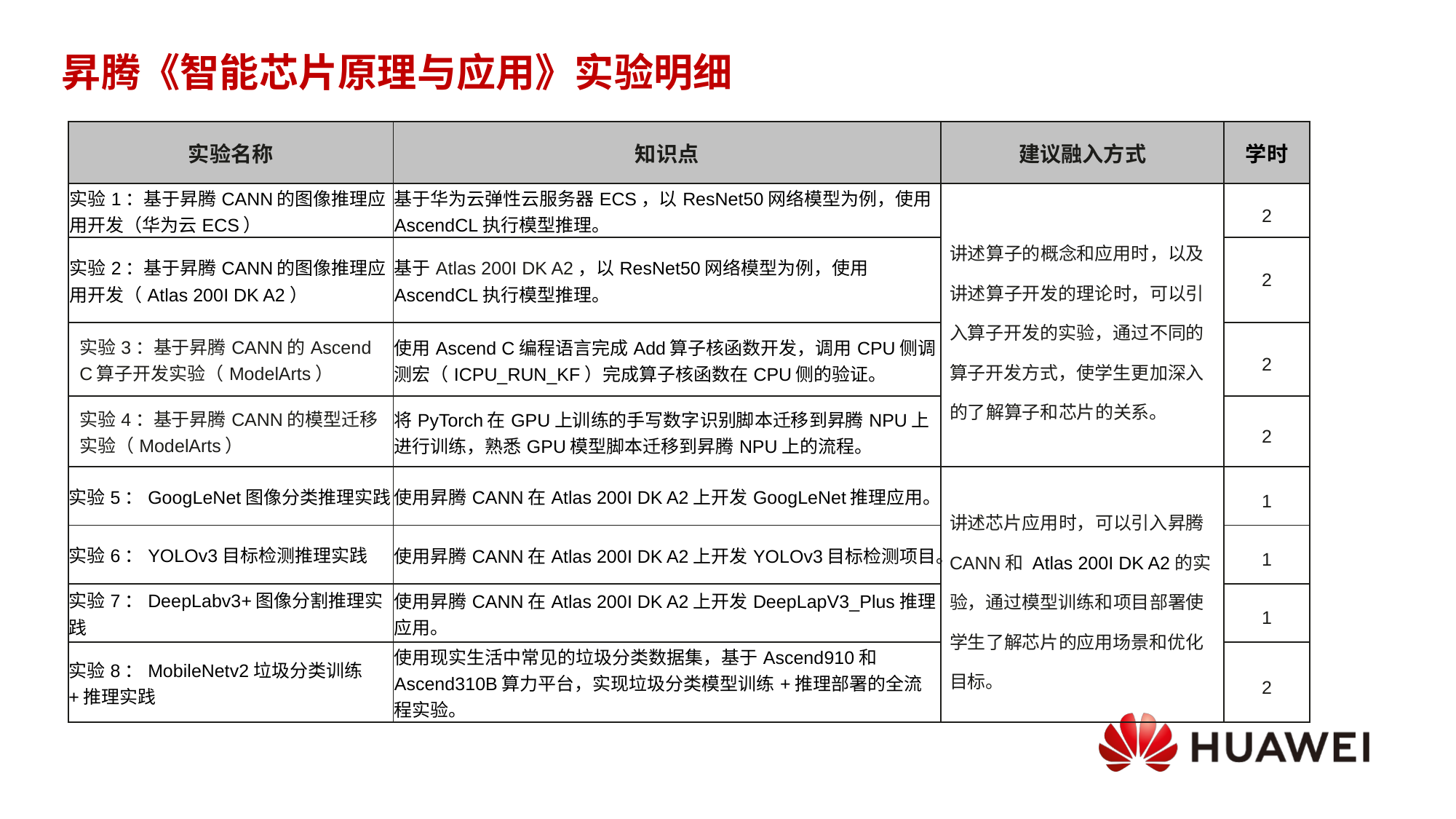

# 昇腾《智能芯片原理与应用》实验明细
| 实验名称 | 知识点 | 建议融入方式 | 学时 |
| --- | --- | --- | --- |
| 实验1：基于昇腾CANN的图像推理应用开发（华为云ECS） | 基于华为云弹性云服务器ECS，以ResNet50网络模型为例，使用AscendCL执行模型推理。 | 讲述算子的概念和应用时，以及讲述算子开发的理论时，可以引入算子开发的实验，通过不同的算子开发方式，使学生更加深入的了解算子和芯片的关系。 | 2 |
| 实验2：基于昇腾CANN的图像推理应用开发（Atlas 200I DK A2） | 基于Atlas 200I DK A2，以ResNet50网络模型为例，使用AscendCL执行模型推理。 |  | 2 |
| 实验3：基于昇腾CANN的Ascend C算子开发实验（ModelArts） | 使用Ascend C编程语言完成Add算子核函数开发，调用CPU侧调测宏（ICPU\_RUN\_KF）完成算子核函数在CPU侧的验证。 |  | 2 |
| 实验4：基于昇腾CANN的模型迁移实验（ModelArts） | 将PyTorch在GPU上训练的手写数字识别脚本迁移到昇腾NPU上进行训练，熟悉GPU模型脚本迁移到昇腾NPU上的流程。 |  | 2 |
| 实验5：GoogLeNet图像分类推理实践 | 使用昇腾CANN在Atlas 200I DK A2上开发GoogLeNet推理应用。 | 讲述芯片应用时，可以引入昇腾CANN和 Atlas 200I DK A2的实验，通过模型训练和项目部署使学生了解芯片的应用场景和优化目标。 | 1 |
| 实验6：YOLOv3目标检测推理实践 | 使用昇腾CANN在Atlas 200I DK A2上开发YOLOv3目标检测项目。 |  | 1 |
| 实验7：DeepLabv3+图像分割推理实践 | 使用昇腾CANN在Atlas 200I DK A2上开发DeepLapV3\_Plus推理应用。 |  | 1 |
| 实验8：MobileNetv2垃圾分类训练+推理实践 | 使用现实生活中常见的垃圾分类数据集，基于Ascend910和Ascend310B算力平台，实现垃圾分类模型训练+推理部署的全流程实验。 |  | 2 |